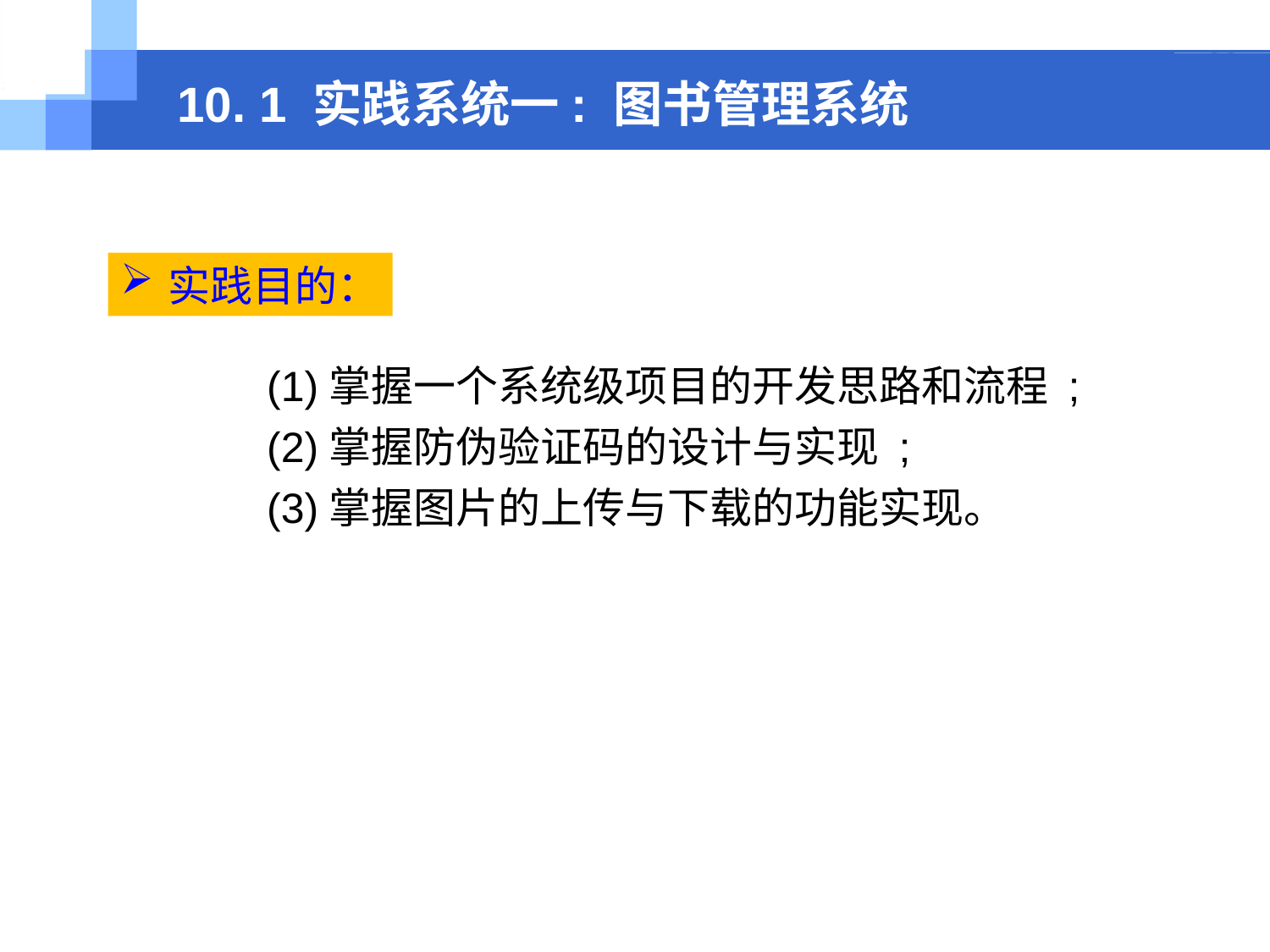

10. 1 实践系统一: 图书管理系统
实践目的：
(1)掌握一个系统级项目的开发思路和流程 ;
(2)掌握防伪验证码的设计与实现 ;
(3)掌握图片的上传与下载的功能实现。